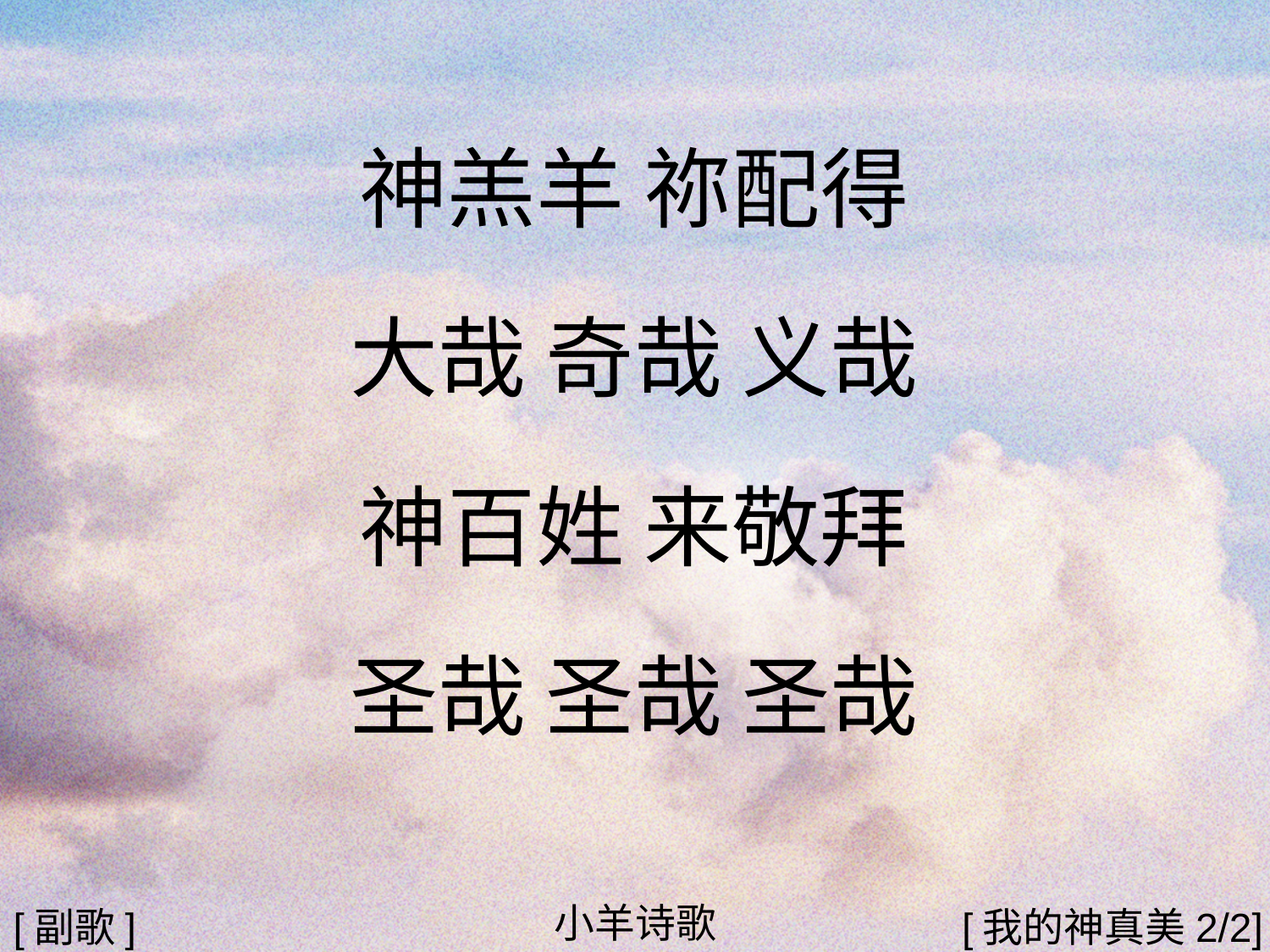

神羔羊 祢配得

大哉 奇哉 义哉

神百姓 来敬拜

圣哉 圣哉 圣哉
#

小羊诗歌
[副歌]
[我的神真美2/2]